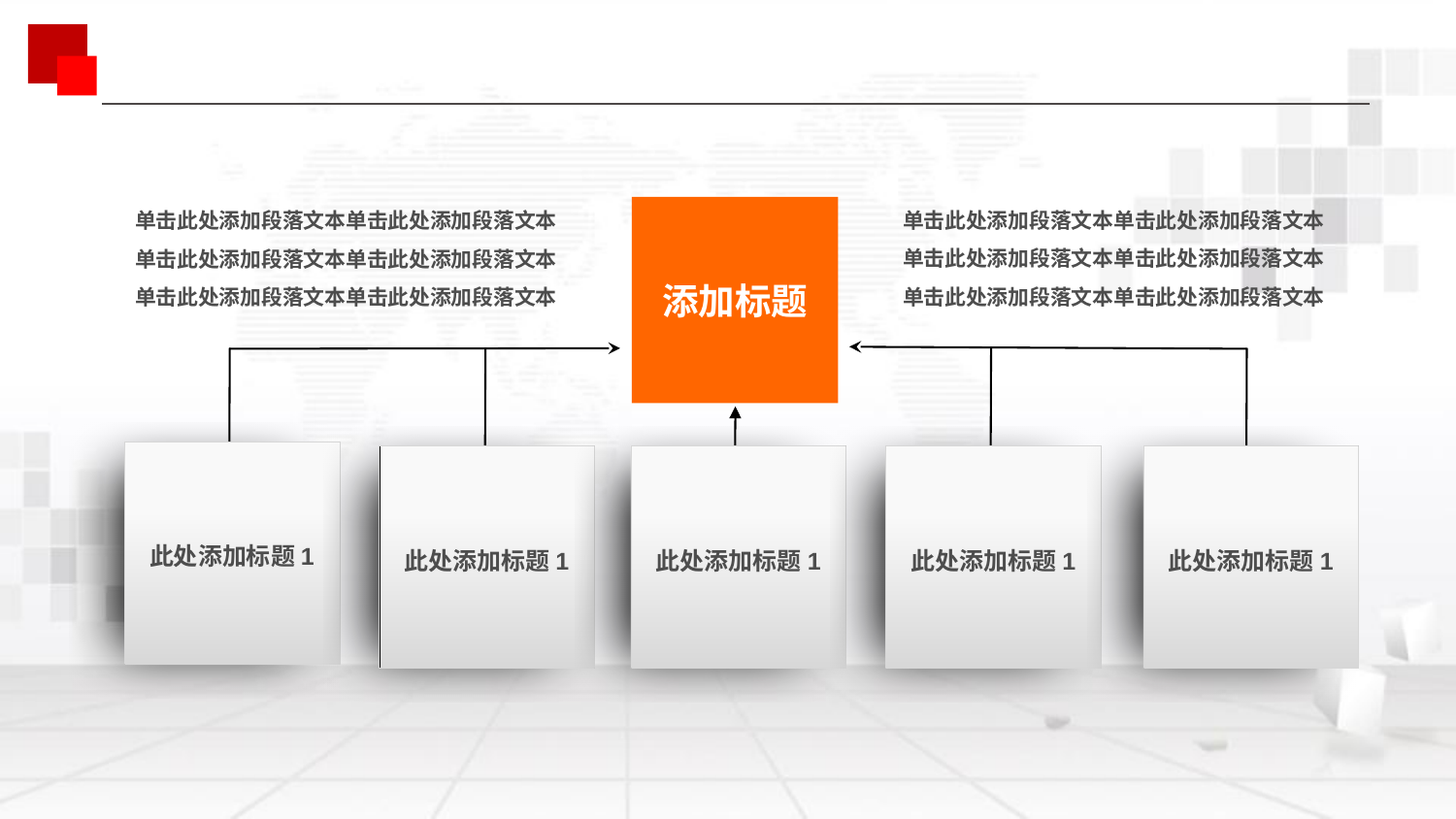

单击此处添加段落文本单击此处添加段落文本单击此处添加段落文本单击此处添加段落文本单击此处添加段落文本单击此处添加段落文本
单击此处添加段落文本单击此处添加段落文本单击此处添加段落文本单击此处添加段落文本单击此处添加段落文本单击此处添加段落文本
添加标题
此处添加标题1
此处添加标题1
此处添加标题1
此处添加标题1
此处添加标题1